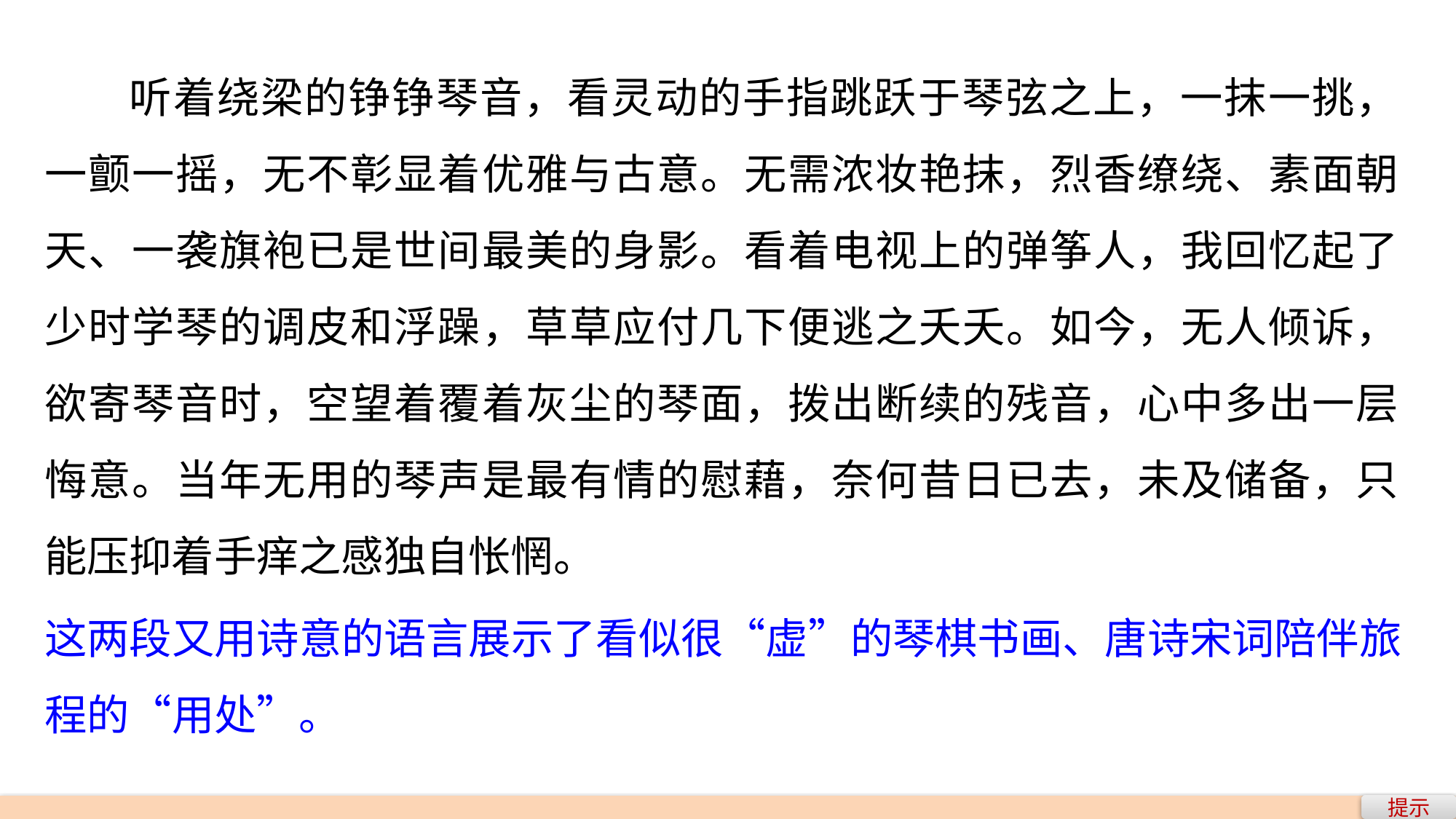

听着绕梁的铮铮琴音，看灵动的手指跳跃于琴弦之上，一抹一挑，一颤一摇，无不彰显着优雅与古意。无需浓妆艳抹，烈香缭绕、素面朝天、一袭旗袍已是世间最美的身影。看着电视上的弹筝人，我回忆起了少时学琴的调皮和浮躁，草草应付几下便逃之夭夭。如今，无人倾诉，欲寄琴音时，空望着覆着灰尘的琴面，拨出断续的残音，心中多出一层悔意。当年无用的琴声是最有情的慰藉，奈何昔日已去，未及储备，只能压抑着手痒之感独自怅惘。
这两段又用诗意的语言展示了看似很“虚”的琴棋书画、唐诗宋词陪伴旅程的“用处”。
提示